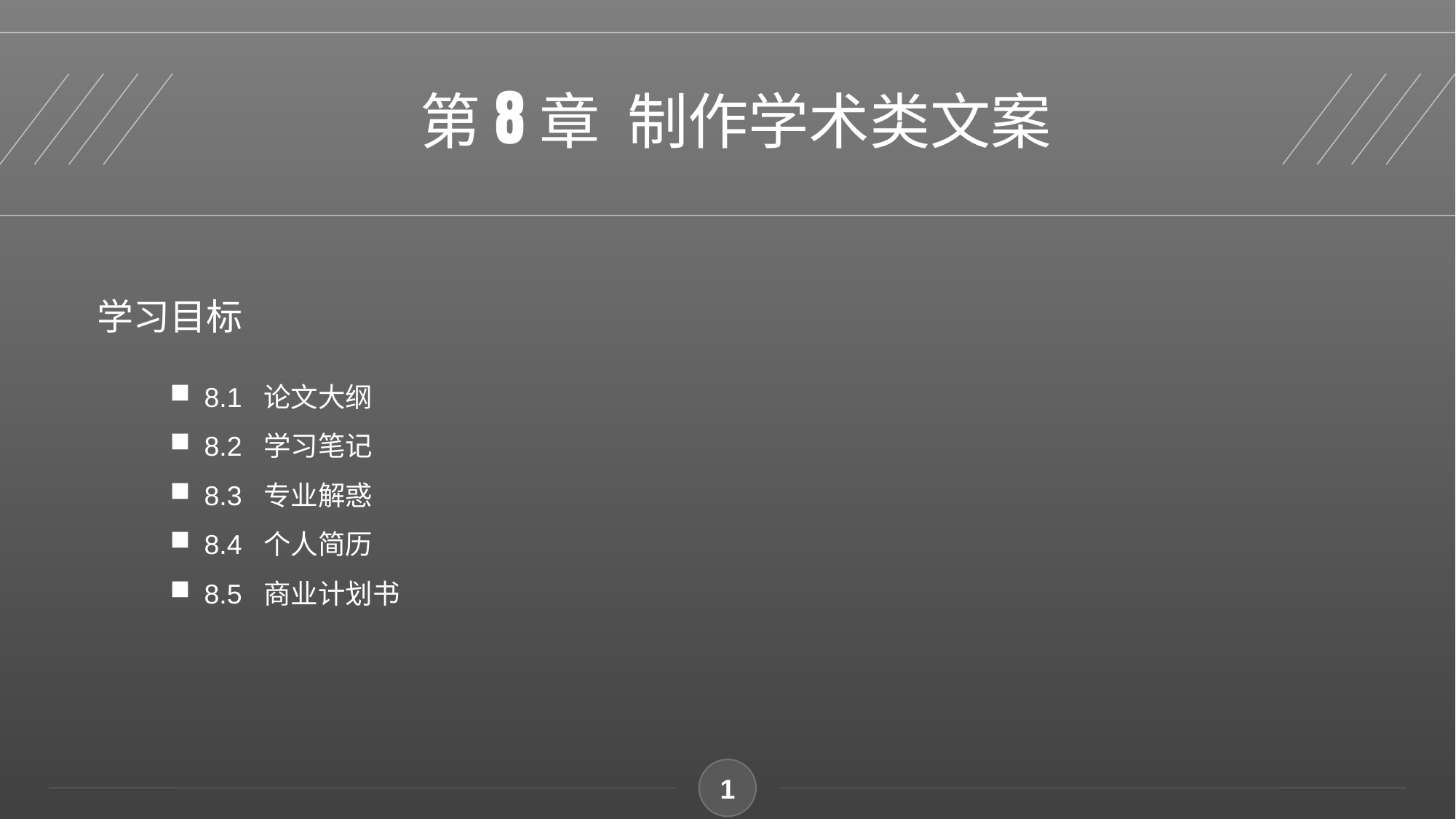

第8章  制作学术类文案

学习目标
8.1  论文大纲
8.2  学习笔记
8.3  专业解惑
8.4  个人简历
8.5  商业计划书